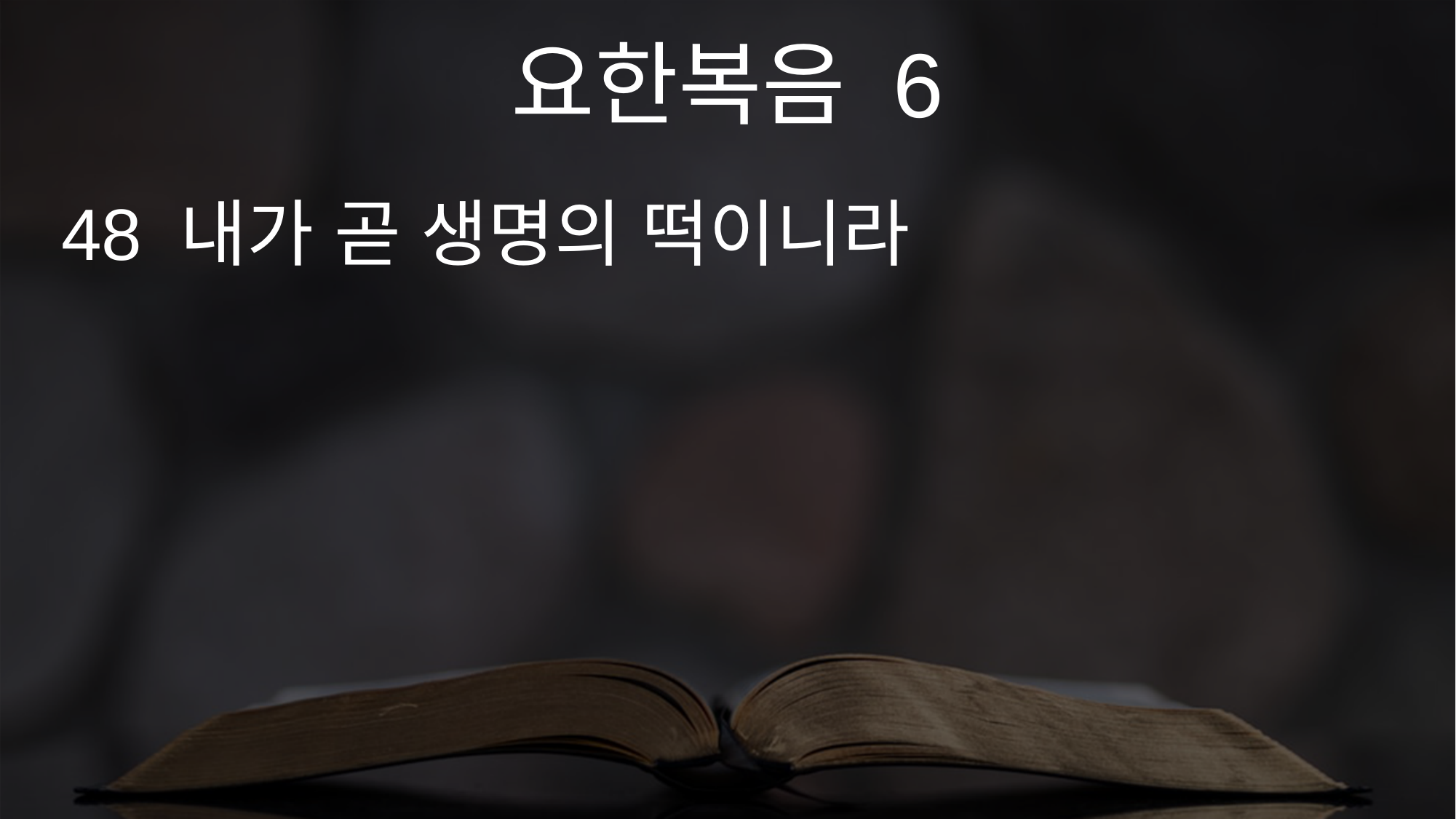

요한복음 6
48 내가 곧 생명의 떡이니라